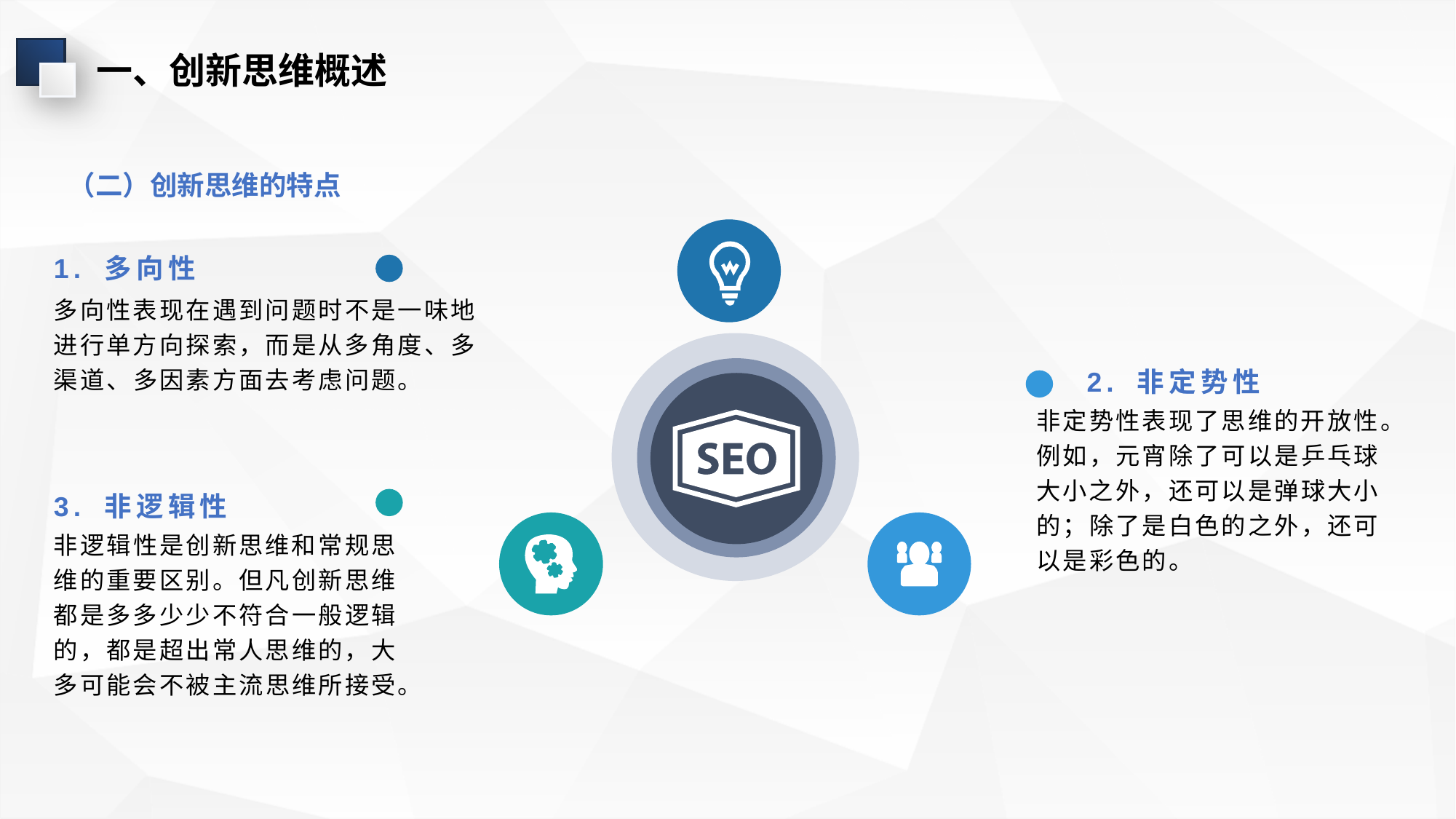

一、创新思维概述
（二）创新思维的特点

1. 多向性

多向性表现在遇到问题时不是一味地进行单方向探索，而是从多角度、多渠道、多因素方面去考虑问题。

2. 非定势性

非定势性表现了思维的开放性。例如，元宵除了可以是乒乓球大小之外，还可以是弹球大小的；除了是白色的之外，还可以是彩色的。

3. 非逻辑性

非逻辑性是创新思维和常规思维的重要区别。但凡创新思维都是多多少少不符合一般逻辑的，都是超出常人思维的，大多可能会不被主流思维所接受。